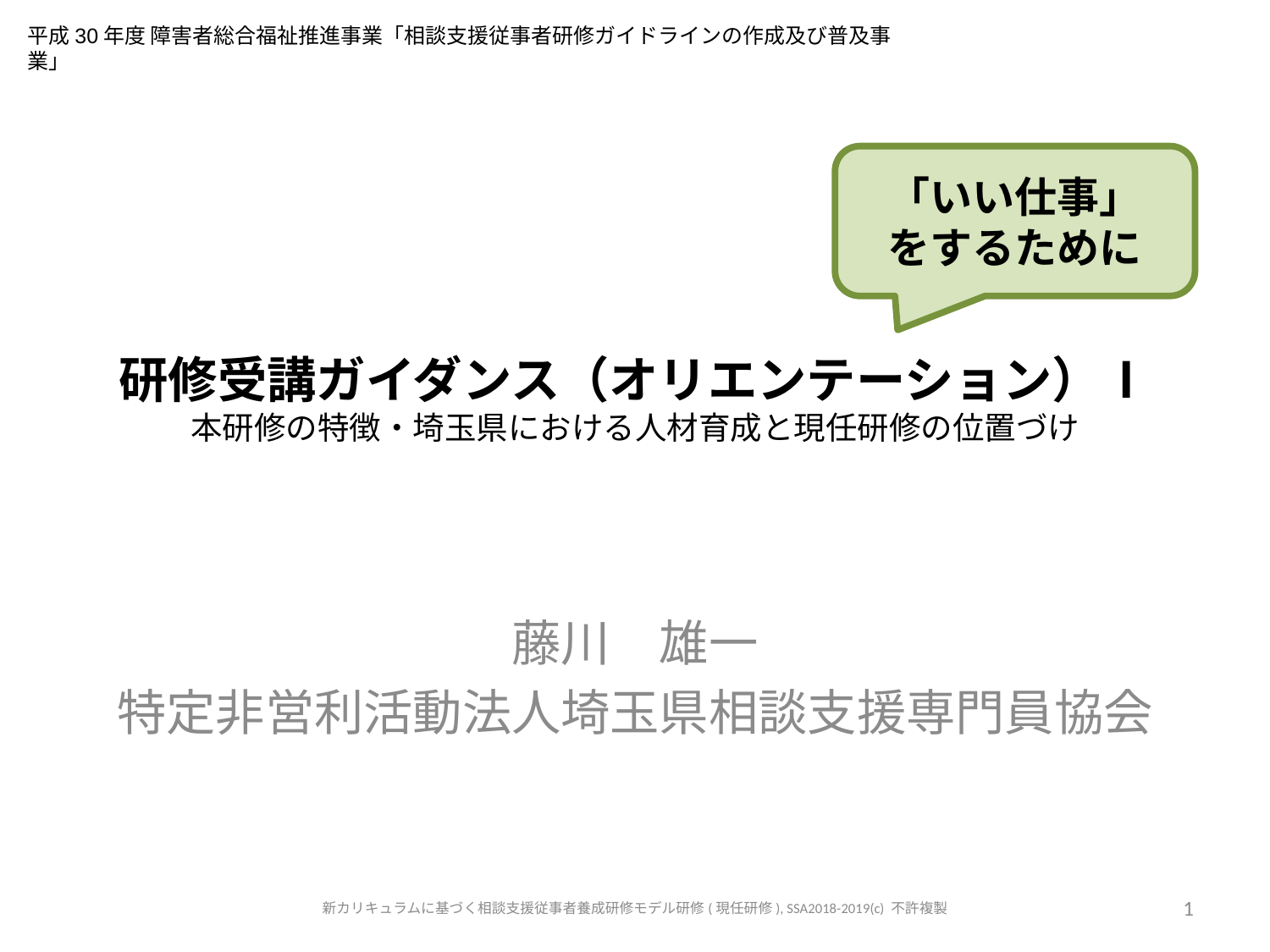

平成30年度 障害者総合福祉推進事業「相談支援従事者研修ガイドラインの作成及び普及事業」
「いい仕事」
をするために

# 研修受講ガイダンス（オリエンテーション）Ⅰ 本研修の特徴・埼玉県における人材育成と現任研修の位置づけ
藤川　雄一
特定非営利活動法人埼玉県相談支援専門員協会
新カリキュラムに基づく相談支援従事者養成研修モデル研修(現任研修), SSA2018-2019(c) 不許複製
1